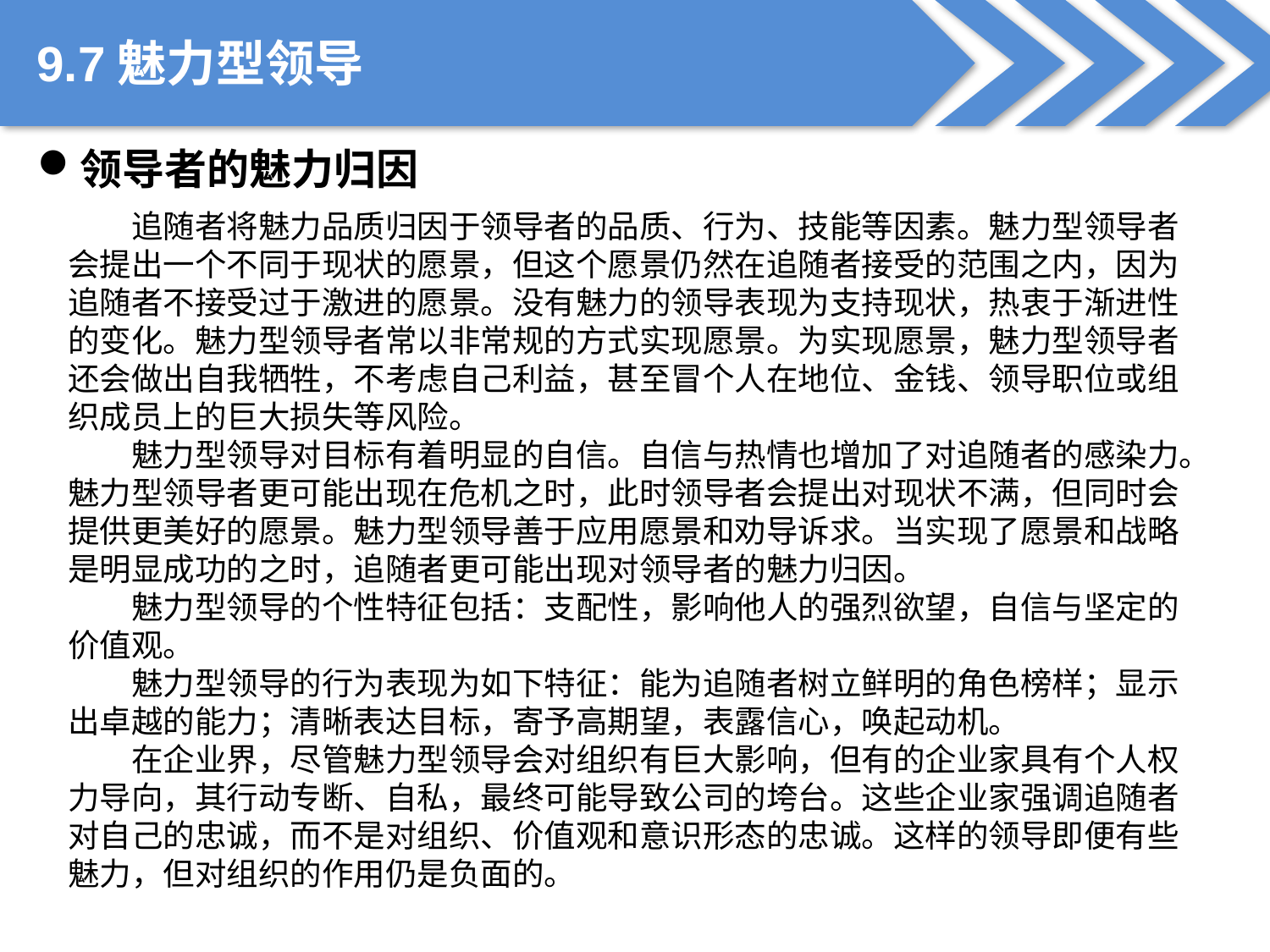

9.7魅力型领导
领导者的魅力归因
追随者将魅力品质归因于领导者的品质、行为、技能等因素。魅力型领导者会提出一个不同于现状的愿景，但这个愿景仍然在追随者接受的范围之内，因为追随者不接受过于激进的愿景。没有魅力的领导表现为支持现状，热衷于渐进性的变化。魅力型领导者常以非常规的方式实现愿景。为实现愿景，魅力型领导者还会做出自我牺牲，不考虑自己利益，甚至冒个人在地位、金钱、领导职位或组织成员上的巨大损失等风险。
魅力型领导对目标有着明显的自信。自信与热情也增加了对追随者的感染力。魅力型领导者更可能出现在危机之时，此时领导者会提出对现状不满，但同时会提供更美好的愿景。魅力型领导善于应用愿景和劝导诉求。当实现了愿景和战略是明显成功的之时，追随者更可能出现对领导者的魅力归因。
魅力型领导的个性特征包括：支配性，影响他人的强烈欲望，自信与坚定的价值观。
魅力型领导的行为表现为如下特征：能为追随者树立鲜明的角色榜样；显示出卓越的能力；清晰表达目标，寄予高期望，表露信心，唤起动机。
在企业界，尽管魅力型领导会对组织有巨大影响，但有的企业家具有个人权力导向，其行动专断、自私，最终可能导致公司的垮台。这些企业家强调追随者对自己的忠诚，而不是对组织、价值观和意识形态的忠诚。这样的领导即便有些魅力，但对组织的作用仍是负面的。